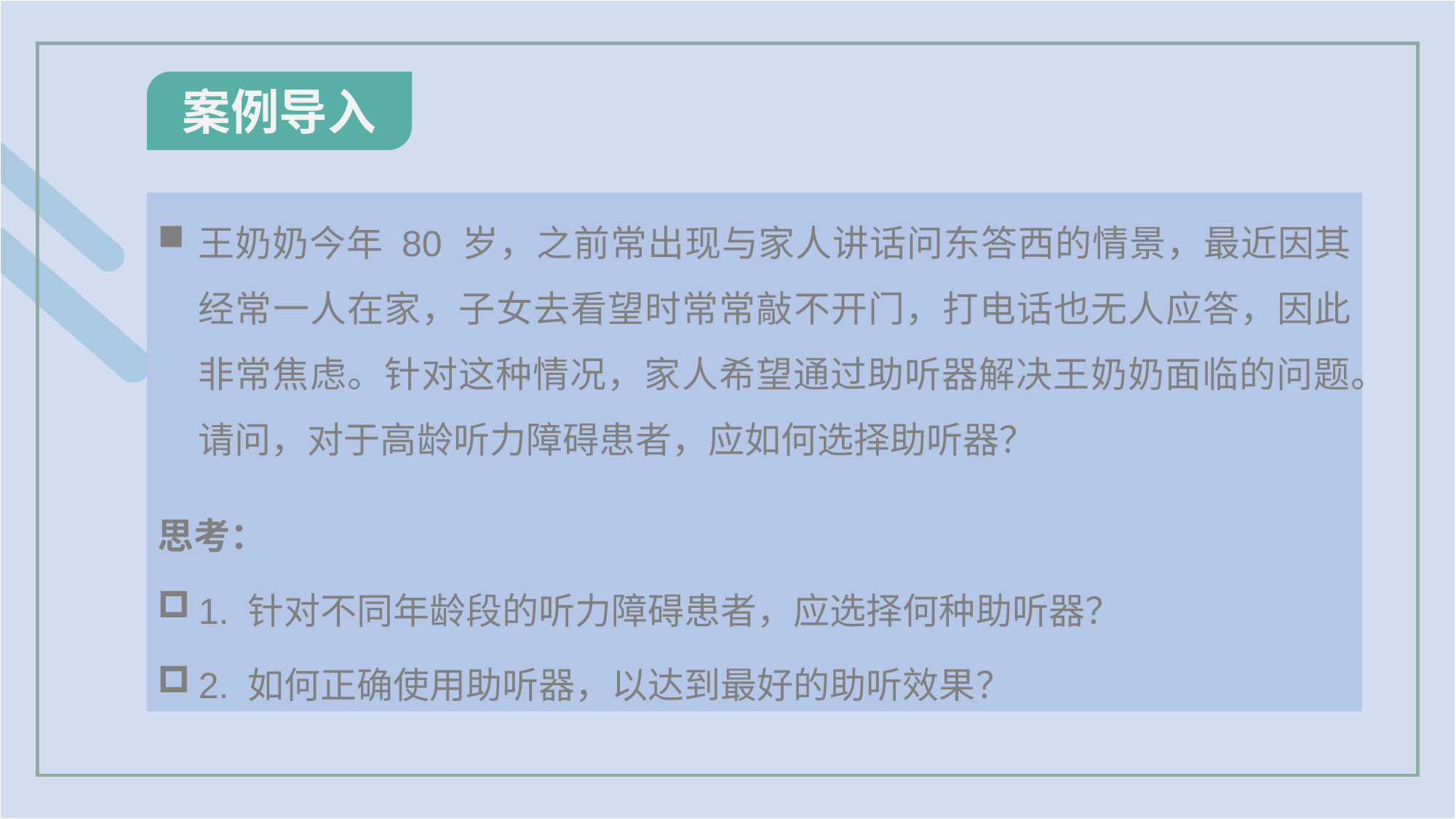

案例导入
王奶奶今年 80 岁，之前常出现与家人讲话问东答西的情景，最近因其经常一人在家，子女去看望时常常敲不开门，打电话也无人应答，因此非常焦虑。针对这种情况，家人希望通过助听器解决王奶奶面临的问题。请问，对于高龄听力障碍患者，应如何选择助听器？
思考：
1. 针对不同年龄段的听力障碍患者，应选择何种助听器？
2. 如何正确使用助听器，以达到最好的助听效果？